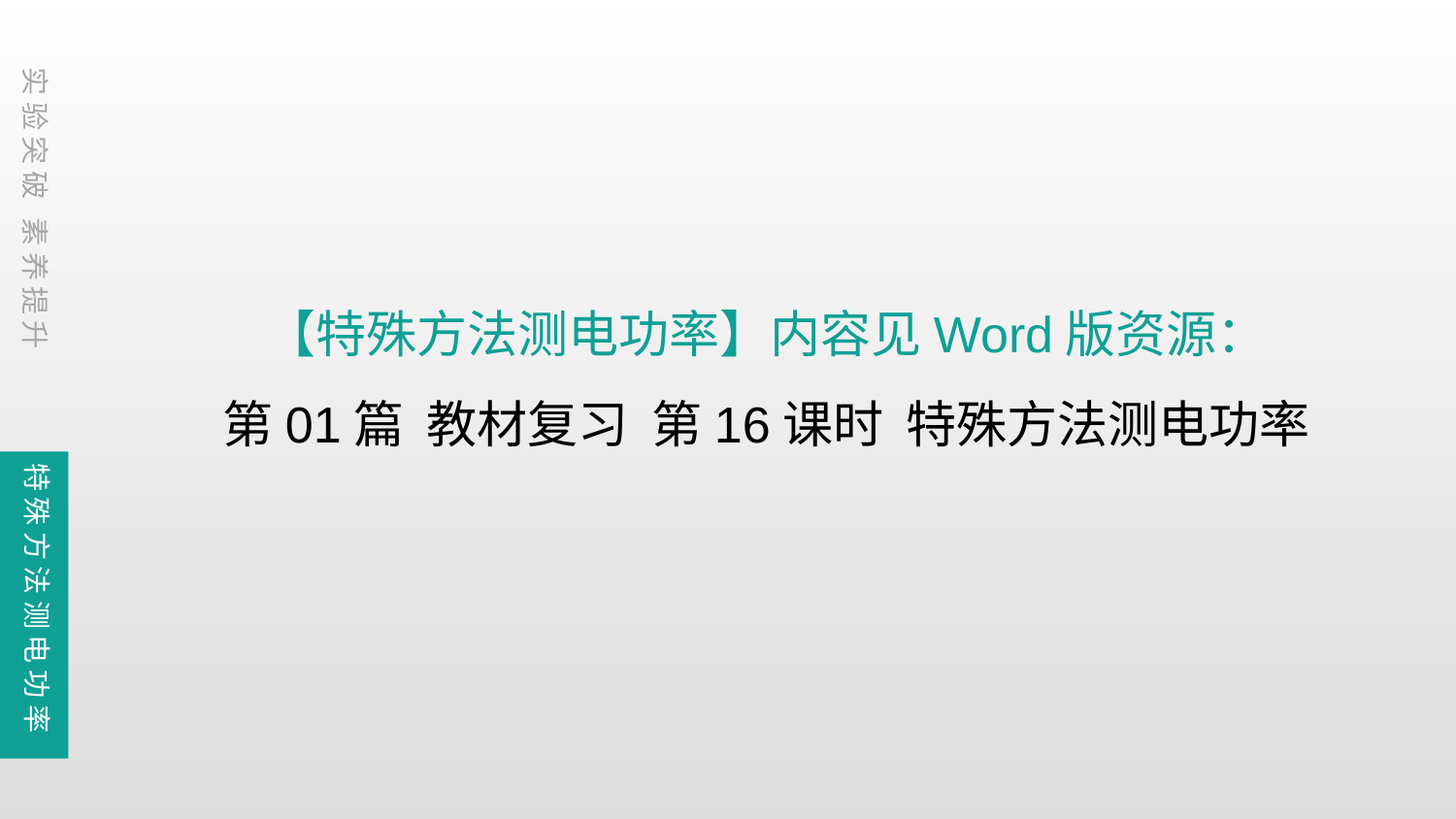

实验突破 素养提升
【特殊方法测电功率】内容见Word版资源：
第01篇  教材复习  第16课时  特殊方法测电功率

特殊方法测电功率